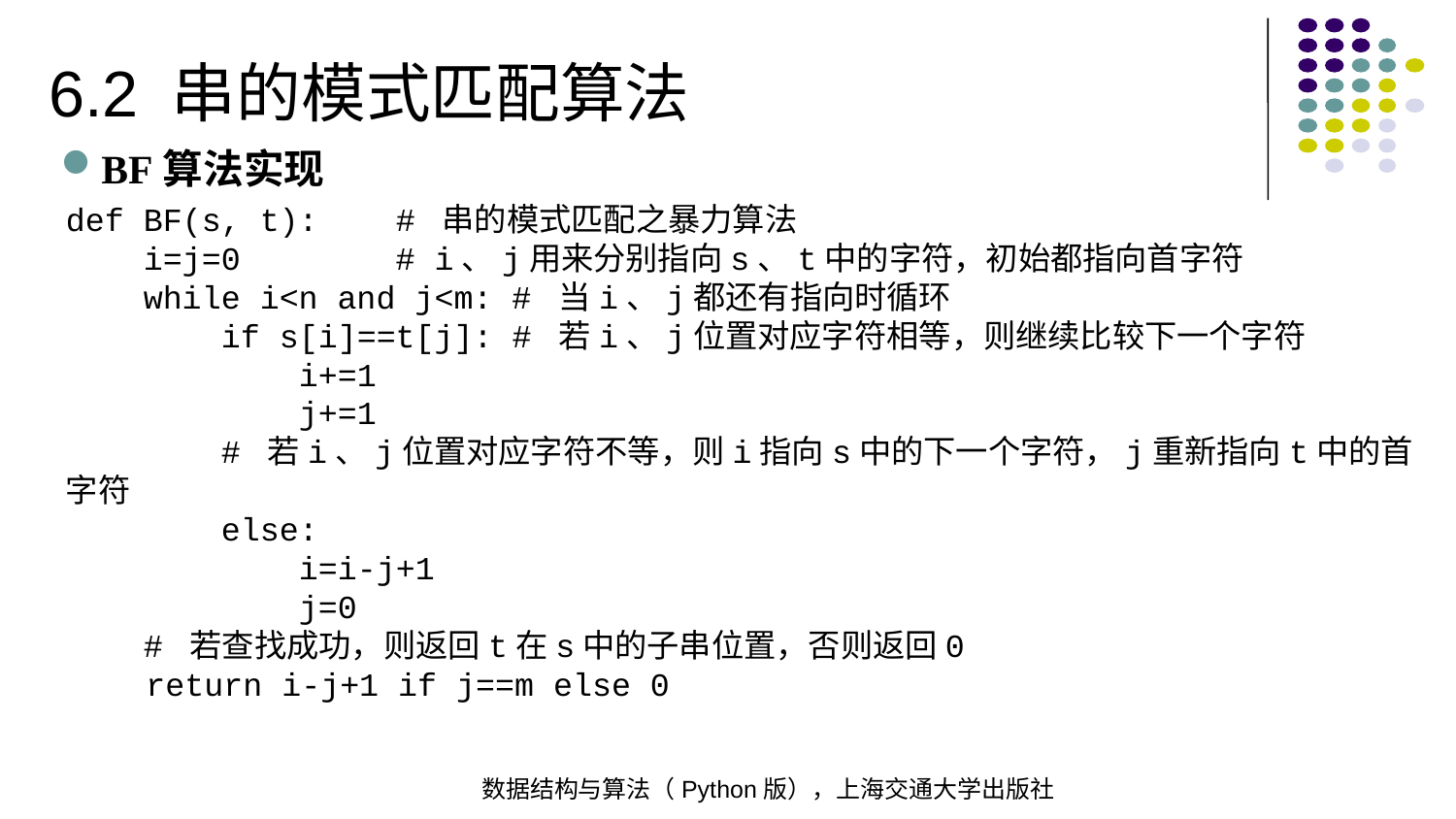

6.2 串的模式匹配算法
BF算法实现
def BF(s, t):    # 串的模式匹配之暴力算法
    i=j=0        # i、j用来分别指向s、t中的字符，初始都指向首字符
    while i<n and j<m: # 当i、j都还有指向时循环
        if s[i]==t[j]: # 若i、j位置对应字符相等，则继续比较下一个字符
            i+=1
            j+=1
        # 若i、j位置对应字符不等，则i指向s中的下一个字符，j重新指向t中的首字符
        else:
            i=i-j+1
            j=0
    # 若查找成功，则返回t在s中的子串位置，否则返回0
          return i-j+1 if j==m else 0